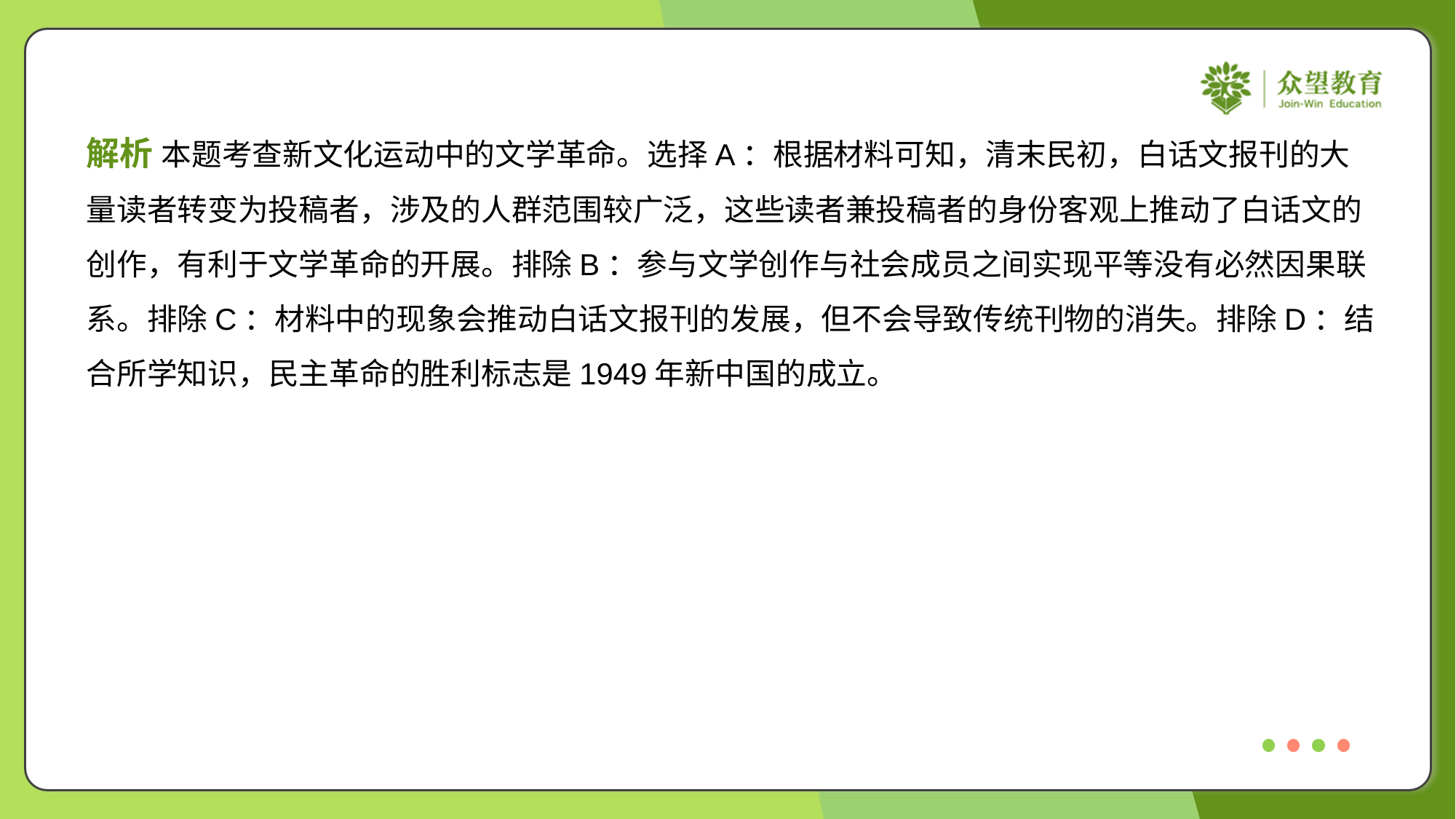

解析 本题考查新文化运动中的文学革命。选择A：根据材料可知，清末民初，白话文报刊的大
量读者转变为投稿者，涉及的人群范围较广泛，这些读者兼投稿者的身份客观上推动了白话文的
创作，有利于文学革命的开展。排除B：参与文学创作与社会成员之间实现平等没有必然因果联
系。排除C：材料中的现象会推动白话文报刊的发展，但不会导致传统刊物的消失。排除D：结
合所学知识，民主革命的胜利标志是1949年新中国的成立。